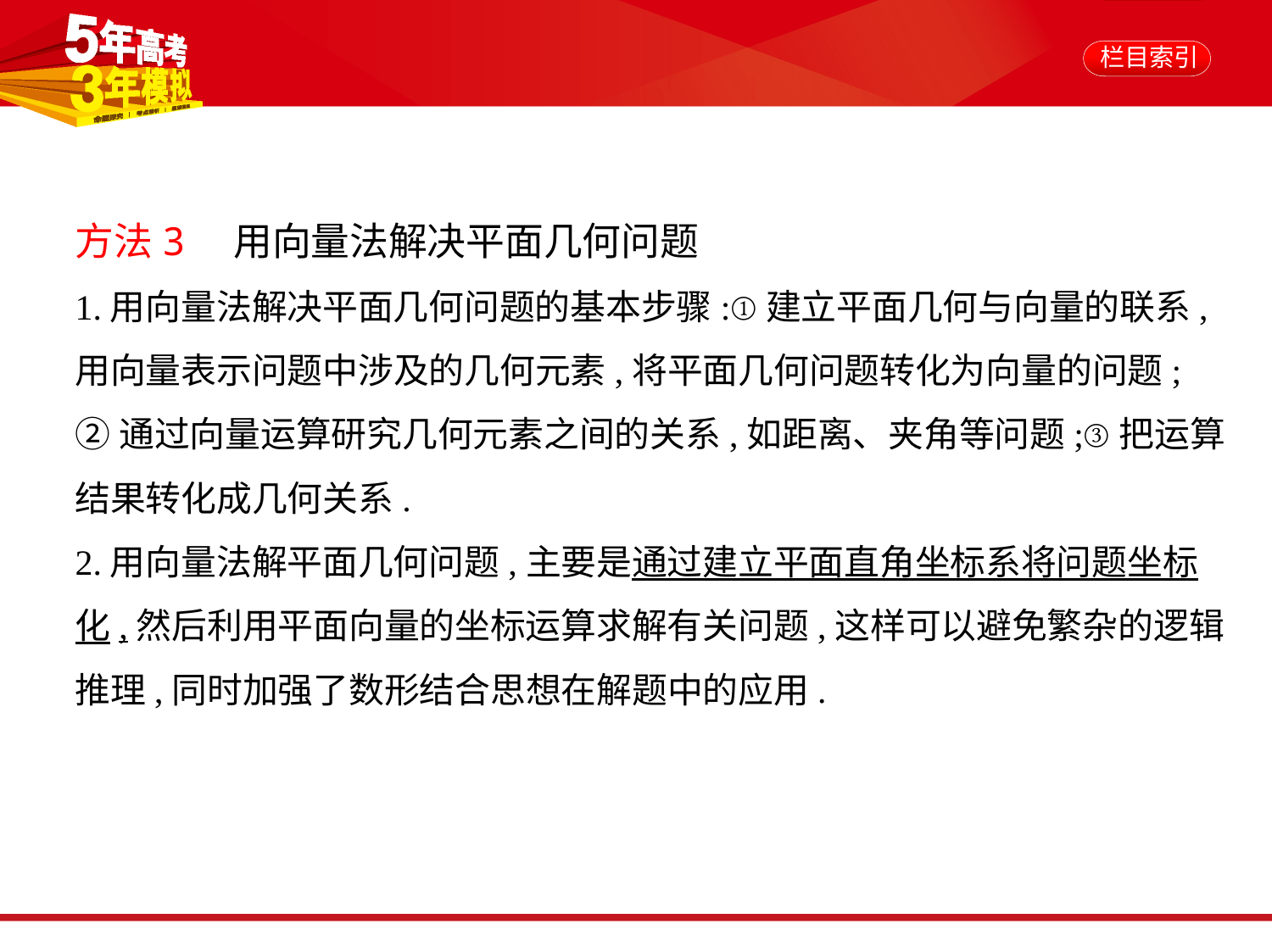

方法3　用向量法解决平面几何问题
1.用向量法解决平面几何问题的基本步骤:①建立平面几何与向量的联系,
用向量表示问题中涉及的几何元素,将平面几何问题转化为向量的问题;
②通过向量运算研究几何元素之间的关系,如距离、夹角等问题;③把运算
结果转化成几何关系.
2.用向量法解平面几何问题,主要是通过建立平面直角坐标系将问题坐标
化,然后利用平面向量的坐标运算求解有关问题,这样可以避免繁杂的逻辑
推理,同时加强了数形结合思想在解题中的应用.